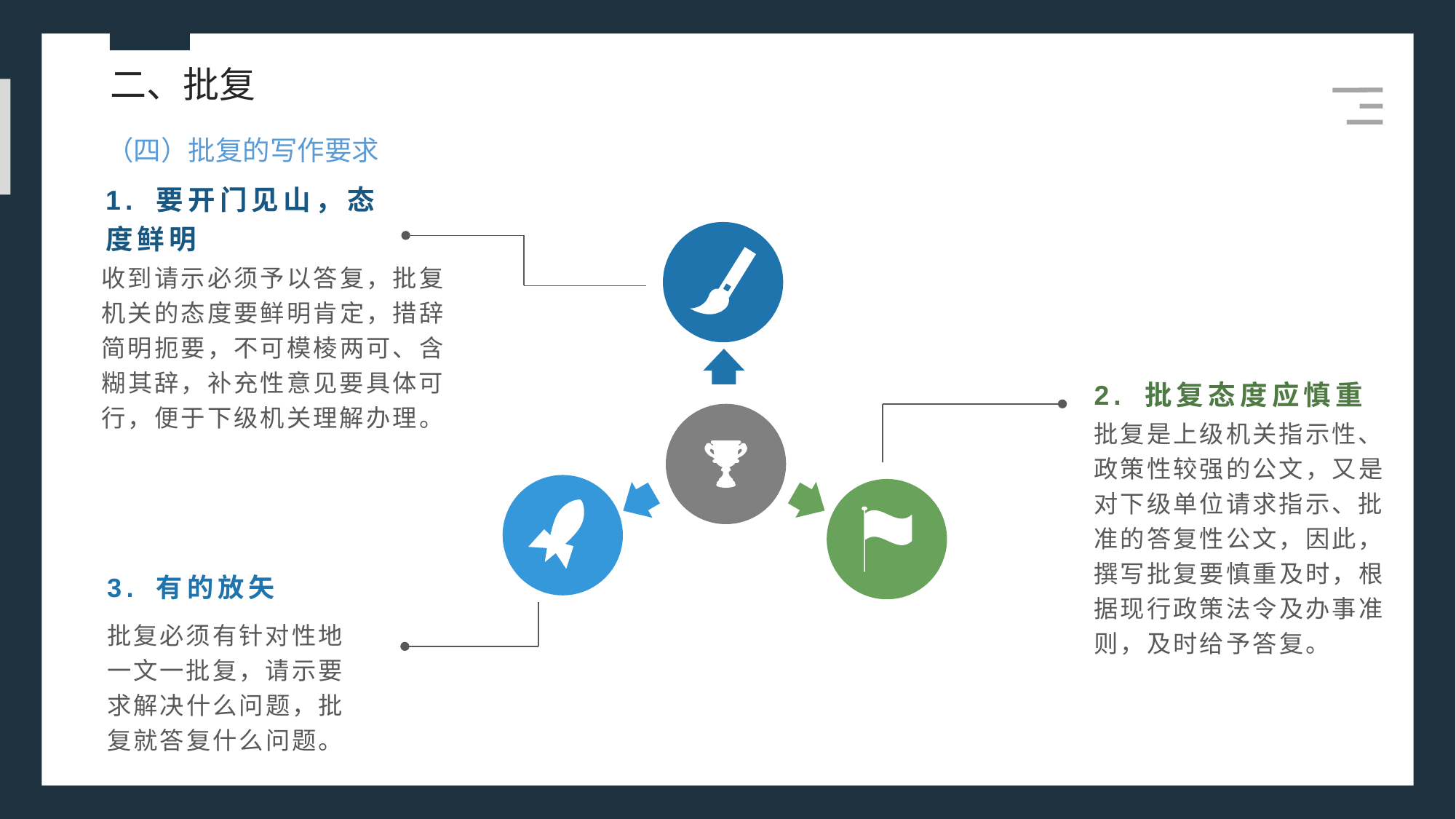

二、批复

（四）批复的写作要求
1. 要开门见山，态度鲜明

收到请示必须予以答复，批复机关的态度要鲜明肯定，措辞简明扼要，不可模棱两可、含糊其辞，补充性意见要具体可行，便于下级机关理解办理。
2. 批复态度应慎重

批复是上级机关指示性、政策性较强的公文，又是对下级单位请求指示、批准的答复性公文，因此，撰写批复要慎重及时，根据现行政策法令及办事准则，及时给予答复。

3. 有的放矢
批复必须有针对性地一文一批复，请示要求解决什么问题，批复就答复什么问题。